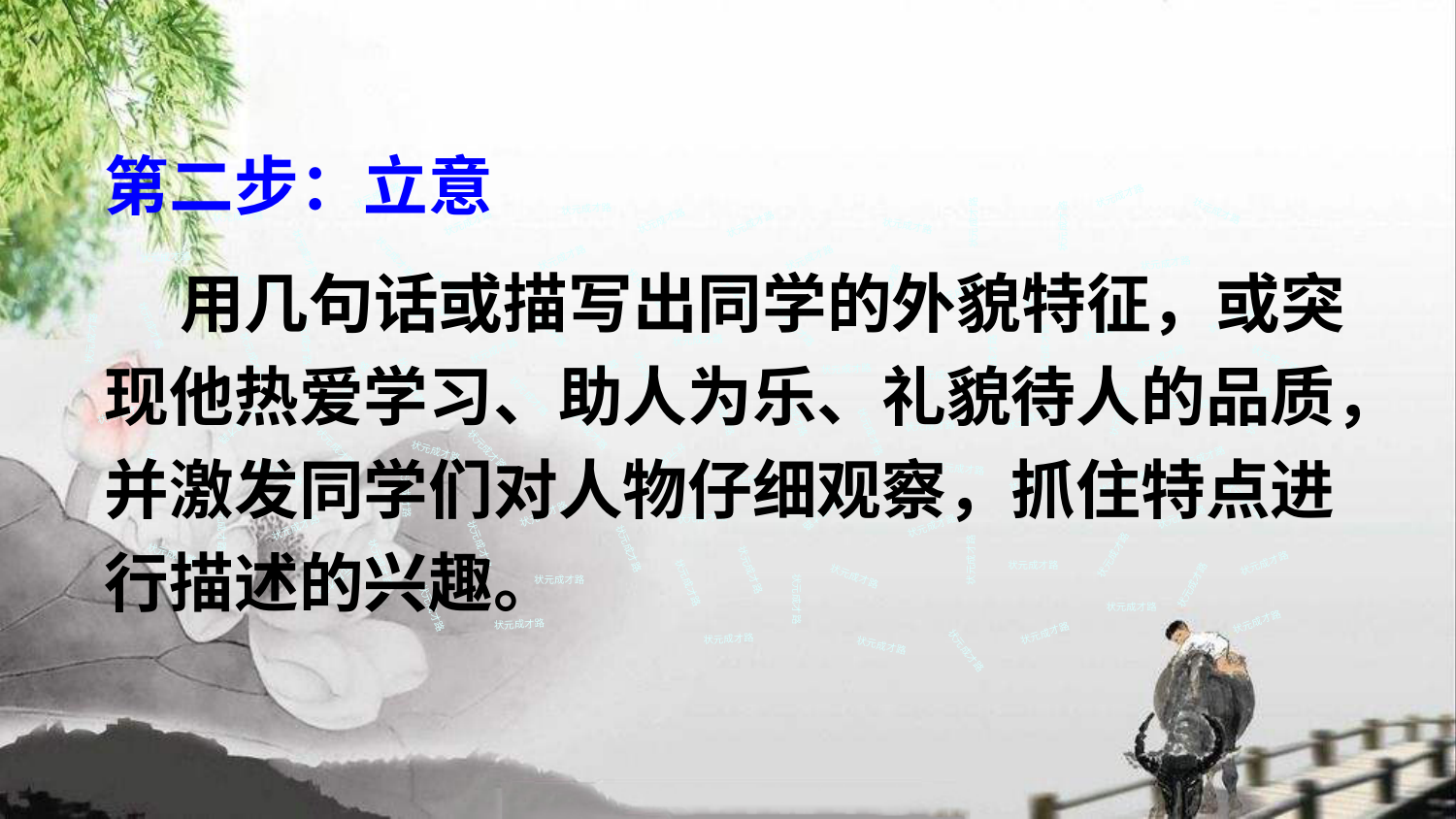

第二步：立意
    用几句话或描写出同学的外貌特征，或突现他热爱学习、助人为乐、礼貌待人的品质，并激发同学们对人物仔细观察，抓住特点进行描述的兴趣。
状元成才路
状元成才路
状元成才路
状元成才路
状元成才路
状元成才路
状元成才路
状元成才路
状元成才路
状元成才路
状元成才路
状元成才路
状元成才路
状元成才路
状元成才路
状元成才路
状元成才路
状元成才路
状元成才路
状元成才路
状元成才路
状元成才路
状元成才路
状元成才路
状元成才路
状元成才路
状元成才路
状元成才路
状元成才路
状元成才路
状元成才路
状元成才路
状元成才路
状元成才路
状元成才路
状元成才路
状元成才路
状元成才路
状元成才路
状元成才路
状元成才路
状元成才路
状元成才路
状元成才路
状元成才路
状元成才路
状元成才路
状元成才路
状元成才路
状元成才路
状元成才路
状元成才路
状元成才路
状元成才路
状元成才路
状元成才路
状元成才路
状元成才路
状元成才路
状元成才路
状元成才路
状元成才路
状元成才路
状元成才路
状元成才路
状元成才路
状元成才路
状元成才路
状元成才路
状元成才路
状元成才路
状元成才路
状元成才路
状元成才路
状元成才路
状元成才路
状元成才路
状元成才路
状元成才路
状元成才路
状元成才路
状元成才路
状元成才路
状元成才路
状元成才路
状元成才路
状元成才路
状元成才路
状元成才路
状元成才路
状元成才路
状元成才路
状元成才路
状元成才路
状元成才路
状元成才路
状元成才路
状元成才路
状元成才路
状元成才路